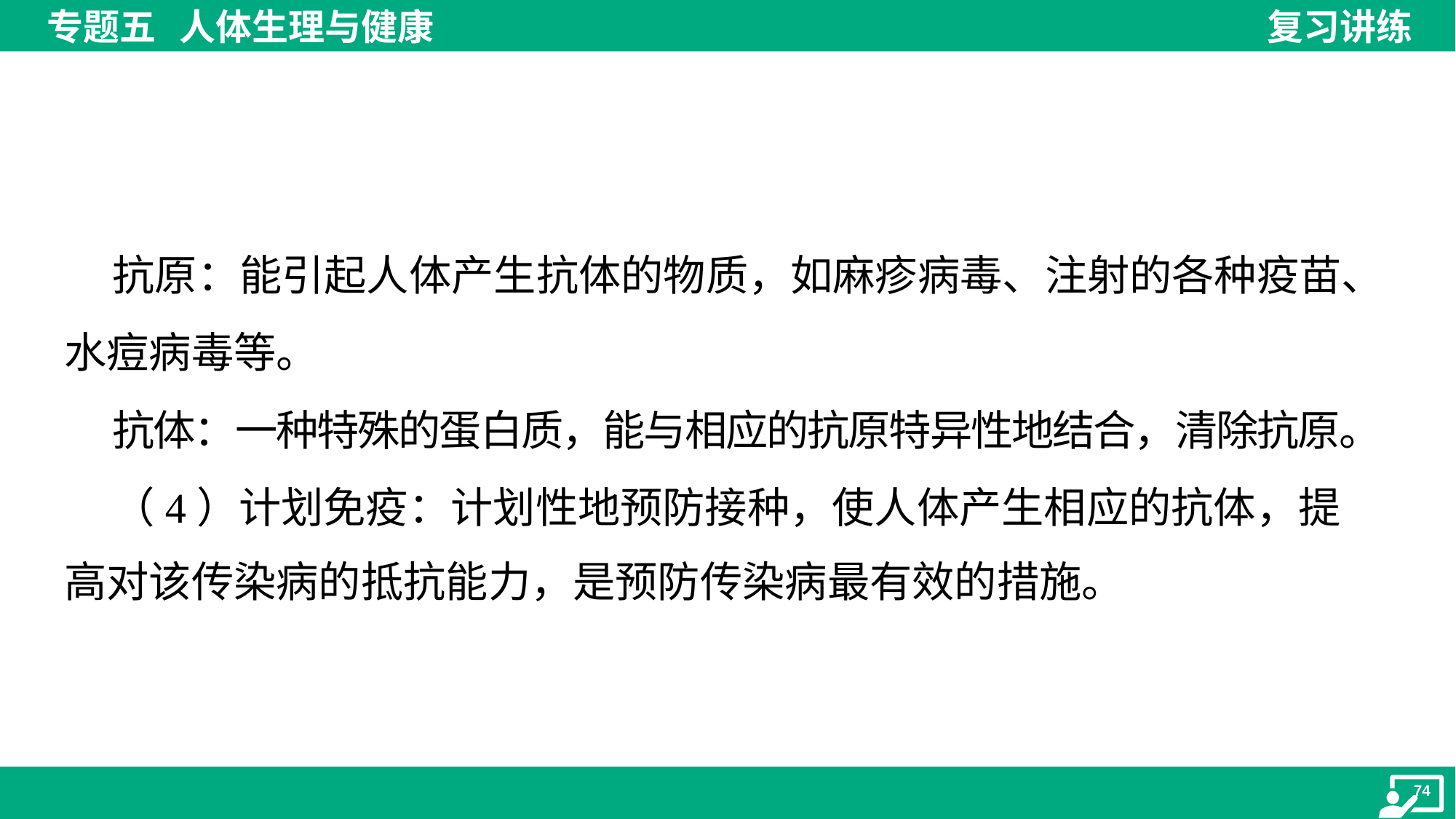

抗原：能引起人体产生抗体的物质，如麻疹病毒、注射的各种疫苗、
水痘病毒等。
    抗体：一种特殊的蛋白质，能与相应的抗原特异性地结合，清除抗原。
    （4）计划免疫：计划性地预防接种，使人体产生相应的抗体，提
高对该传染病的抵抗能力，是预防传染病最有效的措施。